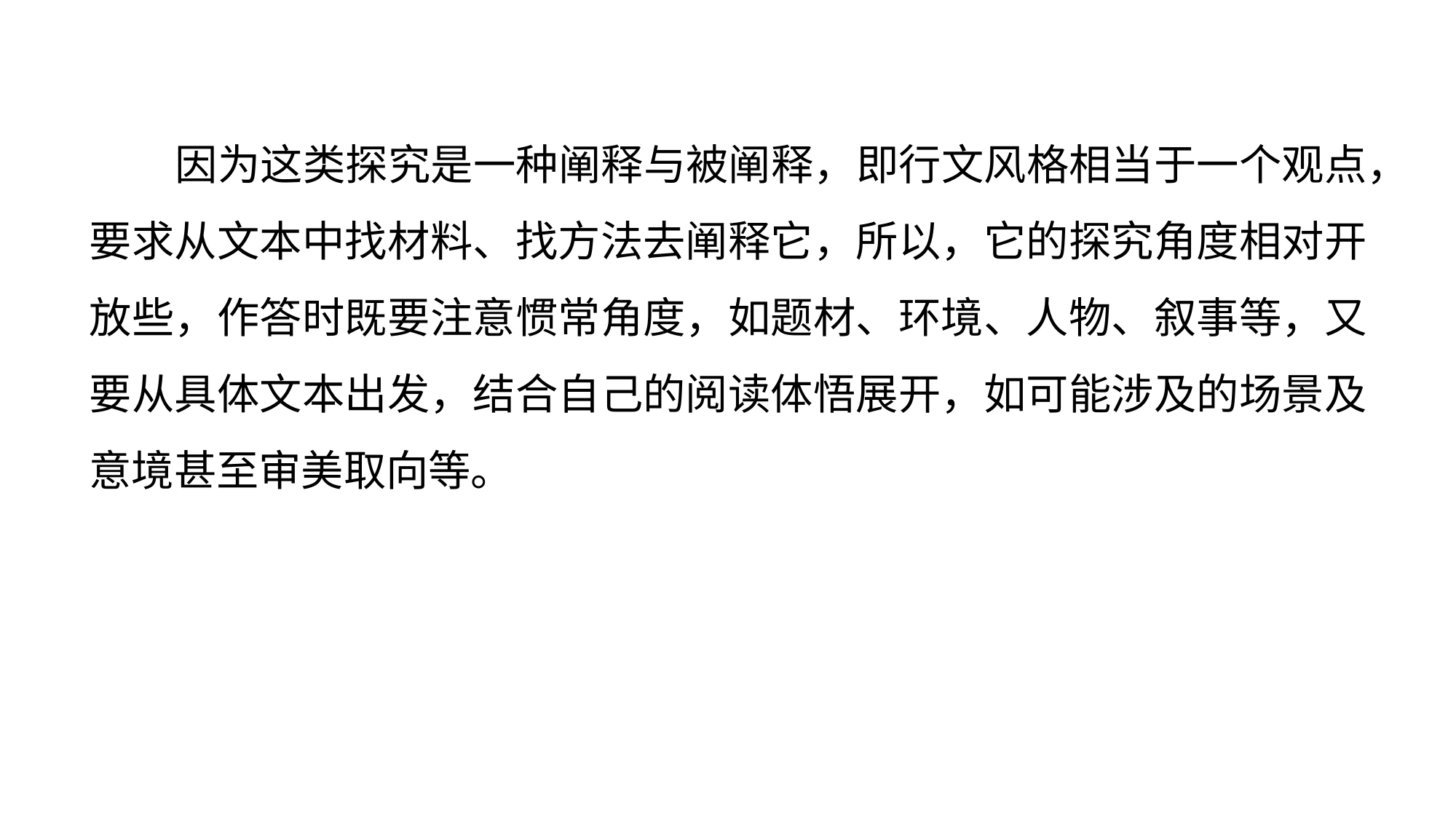

因为这类探究是一种阐释与被阐释，即行文风格相当于一个观点，要求从文本中找材料、找方法去阐释它，所以，它的探究角度相对开放些，作答时既要注意惯常角度，如题材、环境、人物、叙事等，又要从具体文本出发，结合自己的阅读体悟展开，如可能涉及的场景及意境甚至审美取向等。